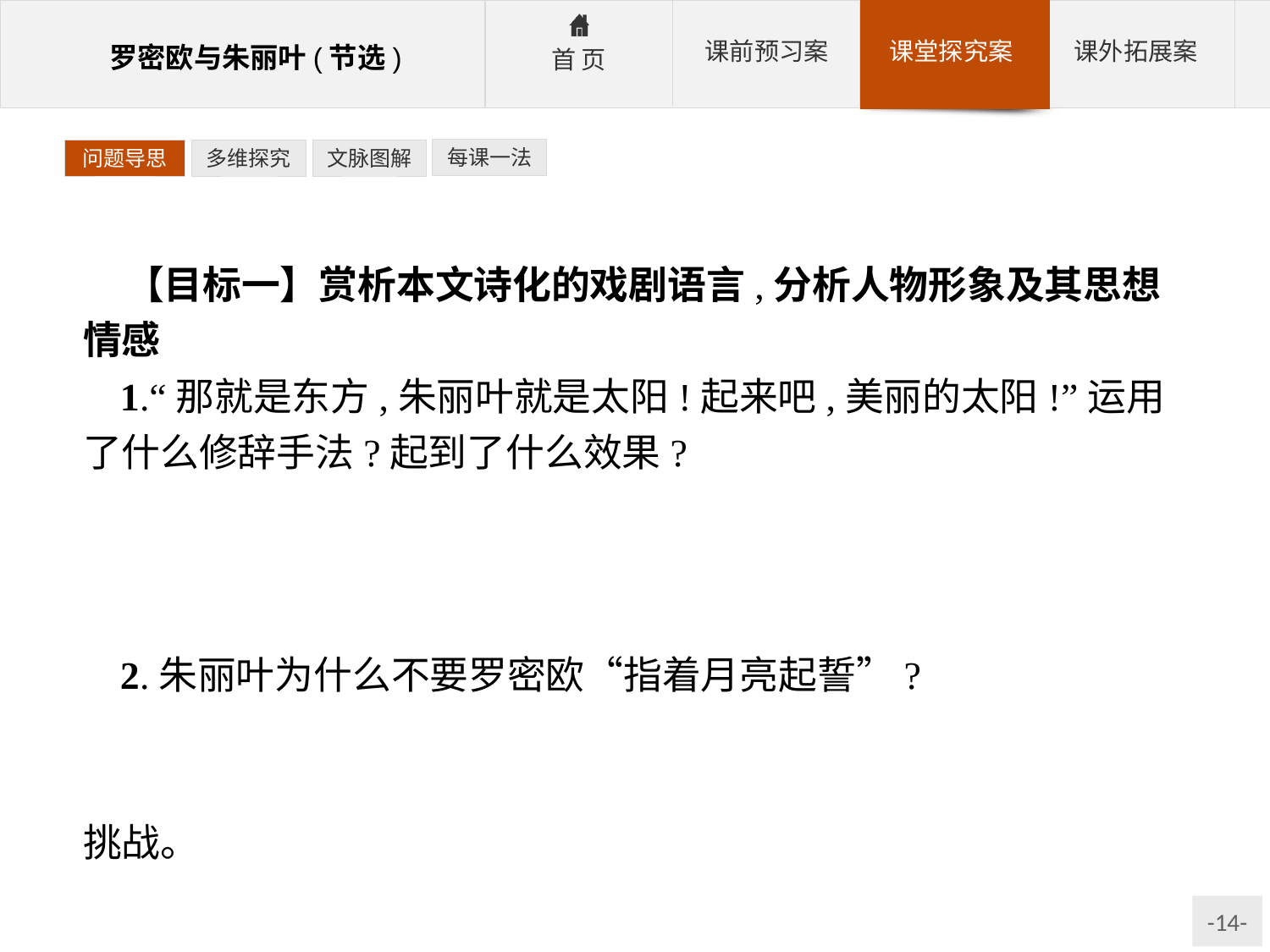

每课一法
问题导思
多维探究
文脉图解
【目标一】赏析本文诗化的戏剧语言,分析人物形象及其思想情感
1.“那就是东方,朱丽叶就是太阳!起来吧,美丽的太阳!”运用了什么修辞手法?起到了什么效果?
参考答案:比喻的修辞手法。“太阳”在西方文化意蕴中象征着圣洁与美丽。把朱丽叶比作“太阳”,不仅突出了朱丽叶与众不同的外在美丽,也表达了朱丽叶在罗密欧心中至高无上的地位。
2.朱丽叶为什么不要罗密欧“指着月亮起誓”?
参考答案:朱丽叶的“月亮”代表上帝。在朱丽叶的眼里,月亮是靠不住的,唯一值得信赖的是情人自身,这是对宗教信仰的公然挑战。